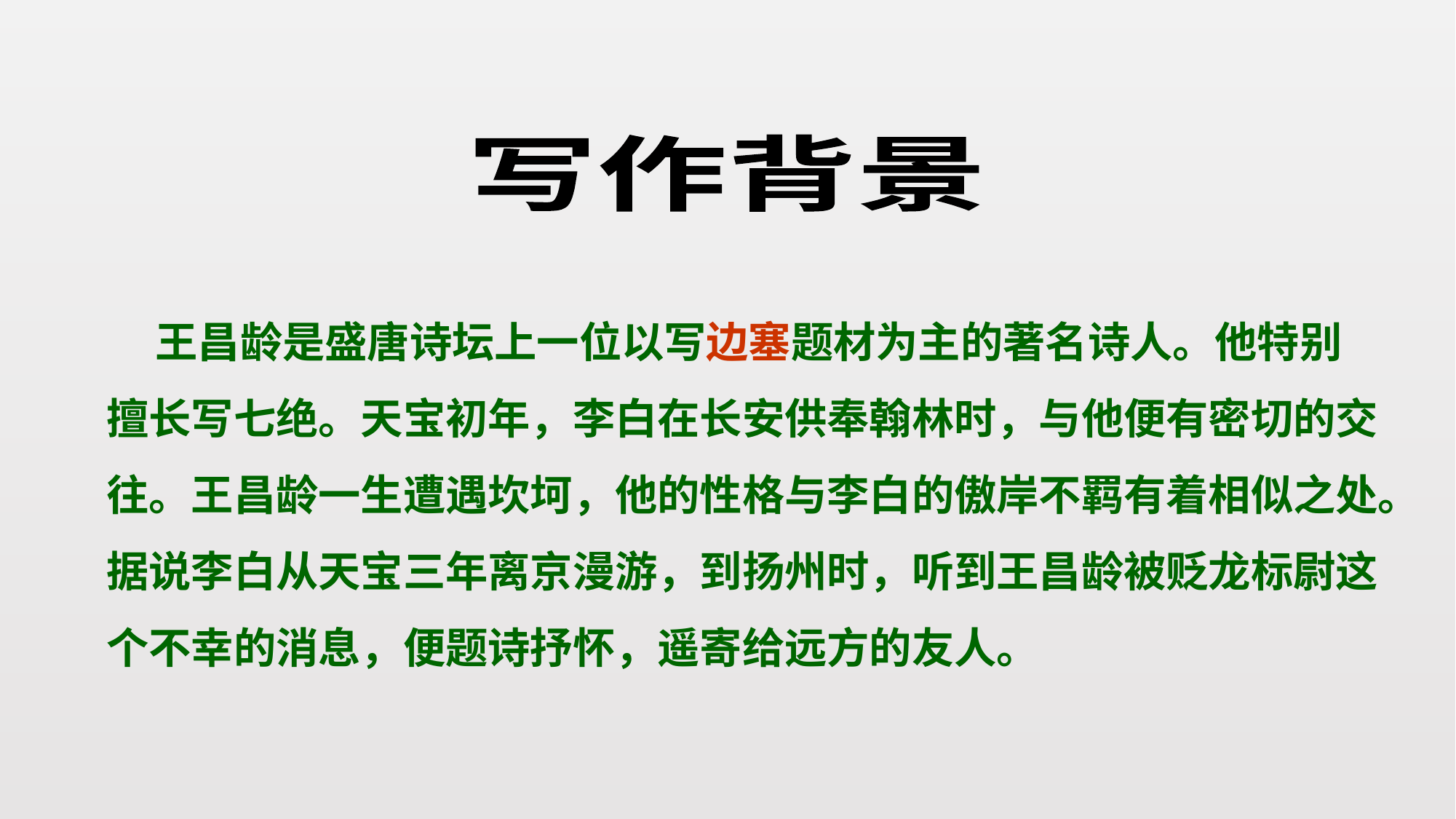

写作背景
    王昌龄是盛唐诗坛上一位以写边塞题材为主的著名诗人。他特别擅长写七绝。天宝初年，李白在长安供奉翰林时，与他便有密切的交往。王昌龄一生遭遇坎坷，他的性格与李白的傲岸不羁有着相似之处。据说李白从天宝三年离京漫游，到扬州时，听到王昌龄被贬龙标尉这个不幸的消息，便题诗抒怀，遥寄给远方的友人。